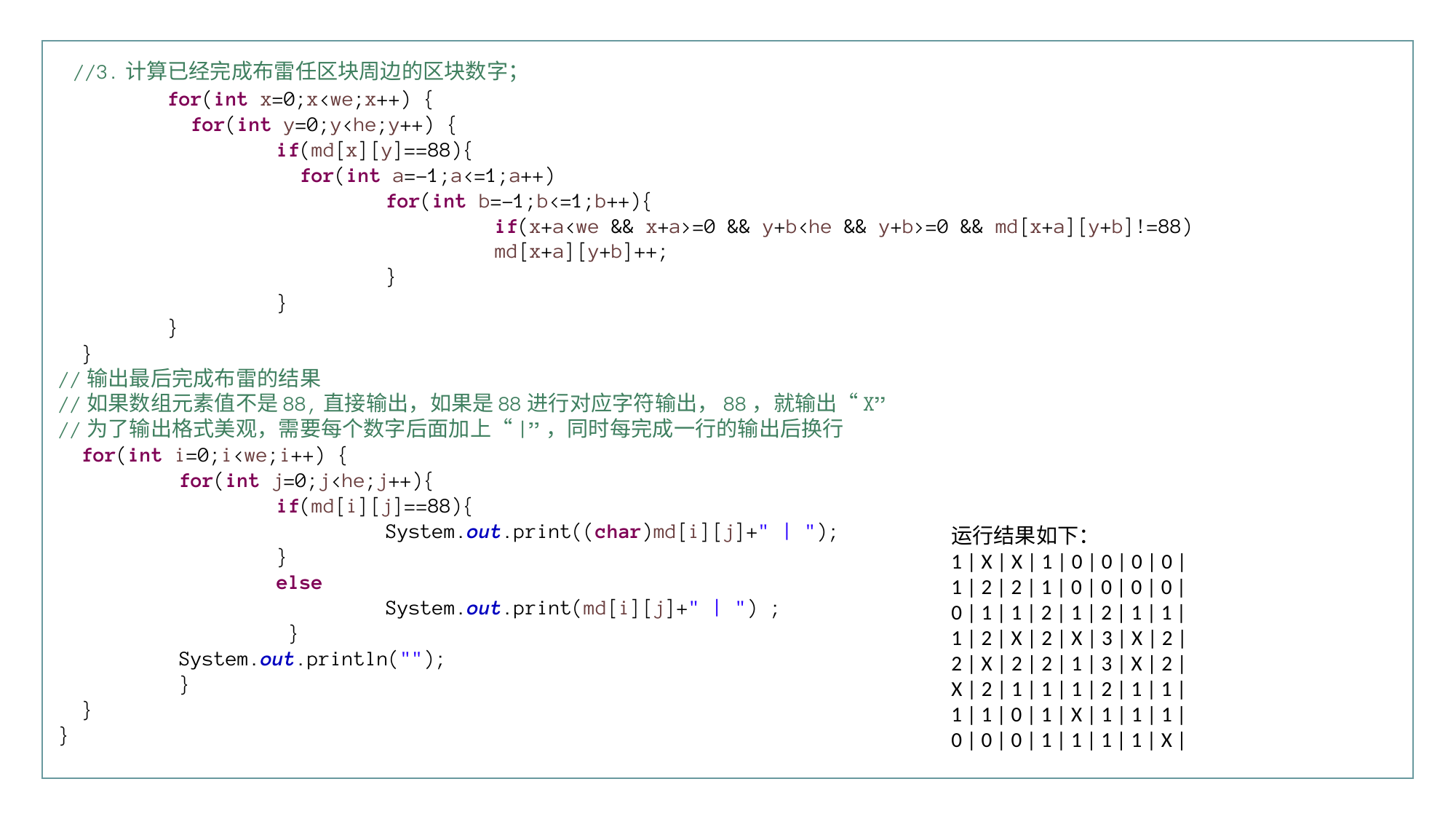

//3.计算已经完成布雷任区块周边的区块数字；
	for(int x=0;x<we;x++) {
	  for(int y=0;y<he;y++) {
		if(md[x][y]==88){
		  for(int a=-1;a<=1;a++)
			for(int b=-1;b<=1;b++){
				if(x+a<we && x+a>=0 && y+b<he && y+b>=0 && md[x+a][y+b]!=88)
				md[x+a][y+b]++;
			}
		}
	}
  }
//输出最后完成布雷的结果
//如果数组元素值不是88,直接输出，如果是88进行对应字符输出，88，就输出“X”
//为了输出格式美观，需要每个数字后面加上“|”，同时每完成一行的输出后换行
  for(int i=0;i<we;i++) {
	 for(int j=0;j<he;j++){
		if(md[i][j]==88){
			System.out.print((char)md[i][j]+" | ");
		}
		else
			System.out.print(md[i][j]+" | ") ;
		 }
	 System.out.println("");
	 }
  }
}
运行结果如下：
1 | X | X | 1 | 0 | 0 | 0 | 0 |
1 | 2 | 2 | 1 | 0 | 0 | 0 | 0 |
0 | 1 | 1 | 2 | 1 | 2 | 1 | 1 |
1 | 2 | X | 2 | X | 3 | X | 2 |
2 | X | 2 | 2 | 1 | 3 | X | 2 |
X | 2 | 1 | 1 | 1 | 2 | 1 | 1 |
1 | 1 | 0 | 1 | X | 1 | 1 | 1 |
0 | 0 | 0 | 1 | 1 | 1 | 1 | X |